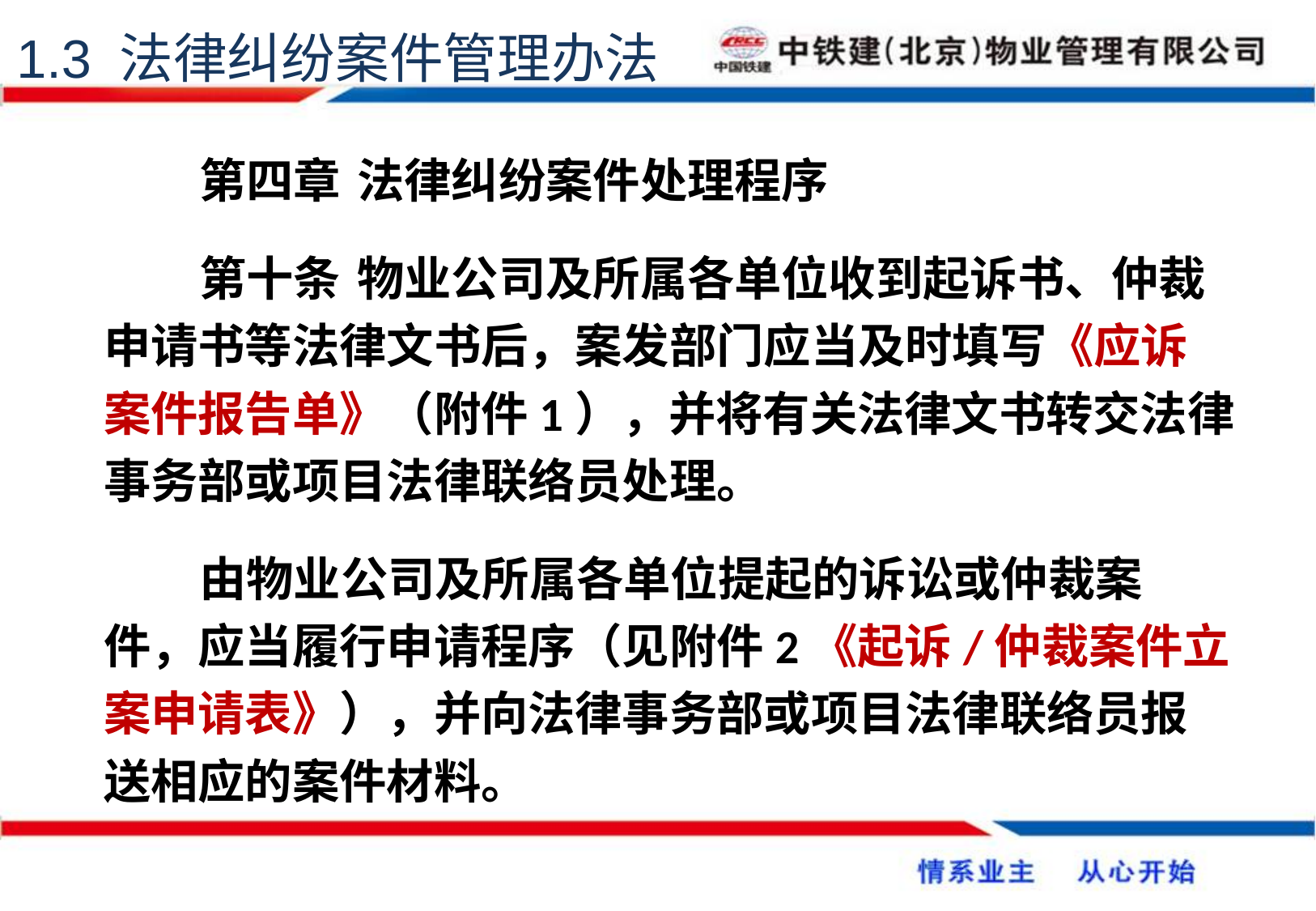

1.3 法律纠纷案件管理办法
第四章	 法律纠纷案件处理程序
第十条	 物业公司及所属各单位收到起诉书、仲裁申请书等法律文书后，案发部门应当及时填写《应诉案件报告单》（附件1），并将有关法律文书转交法律事务部或项目法律联络员处理。
由物业公司及所属各单位提起的诉讼或仲裁案件，应当履行申请程序（见附件2《起诉/仲裁案件立案申请表》），并向法律事务部或项目法律联络员报送相应的案件材料。
43